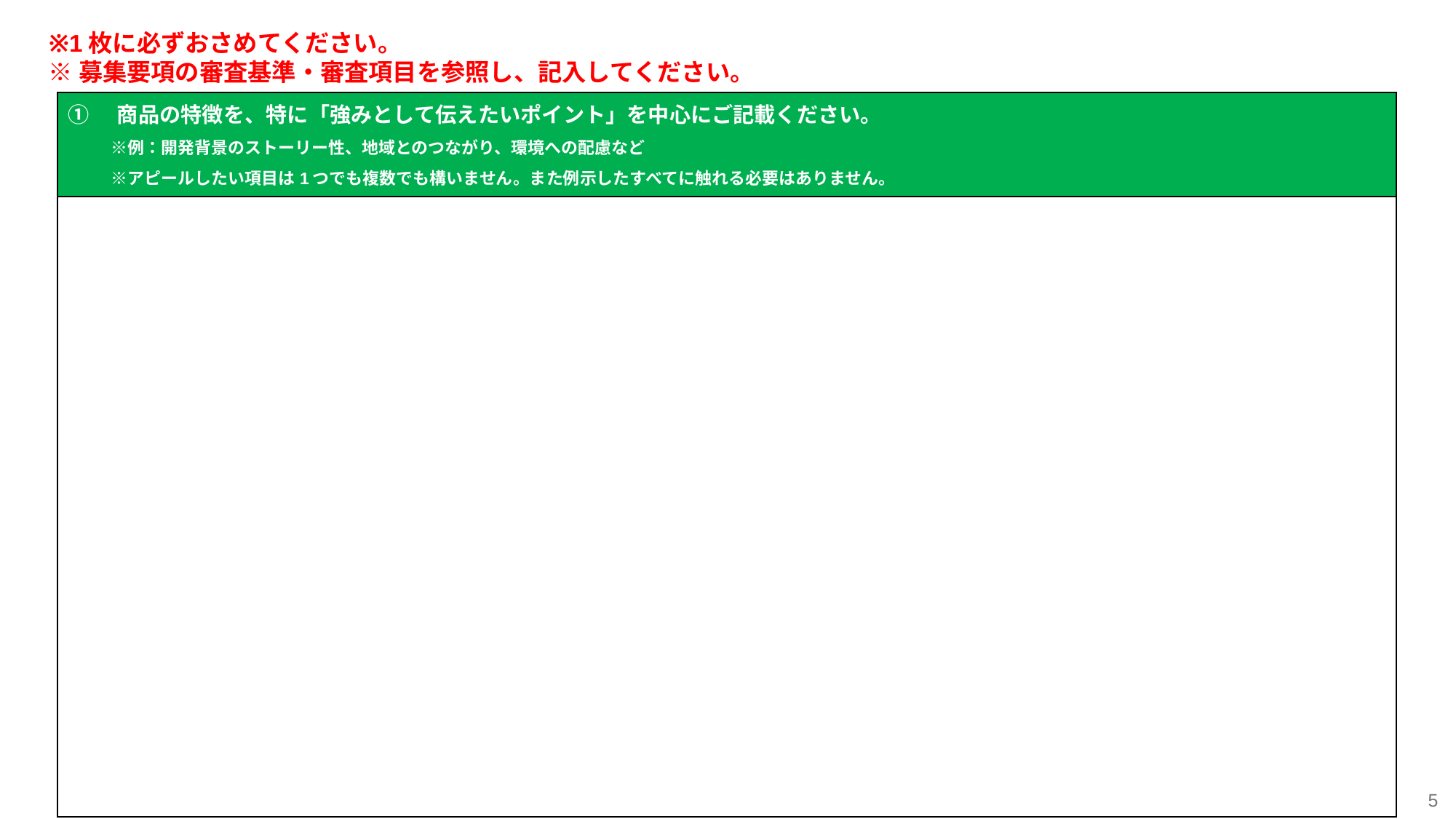

※1枚に必ずおさめてください。
※募集要項の審査基準・審査項目を参照し、記入してください。
| ①　商品の特徴を、特に「強みとして伝えたいポイント」を中心にご記載ください。 　　※例：開発背景のストーリー性、地域とのつながり、環境への配慮など 　　※アピールしたい項目は1つでも複数でも構いません。また例示したすべてに触れる必要はありません。 |
| --- |
|  |
5